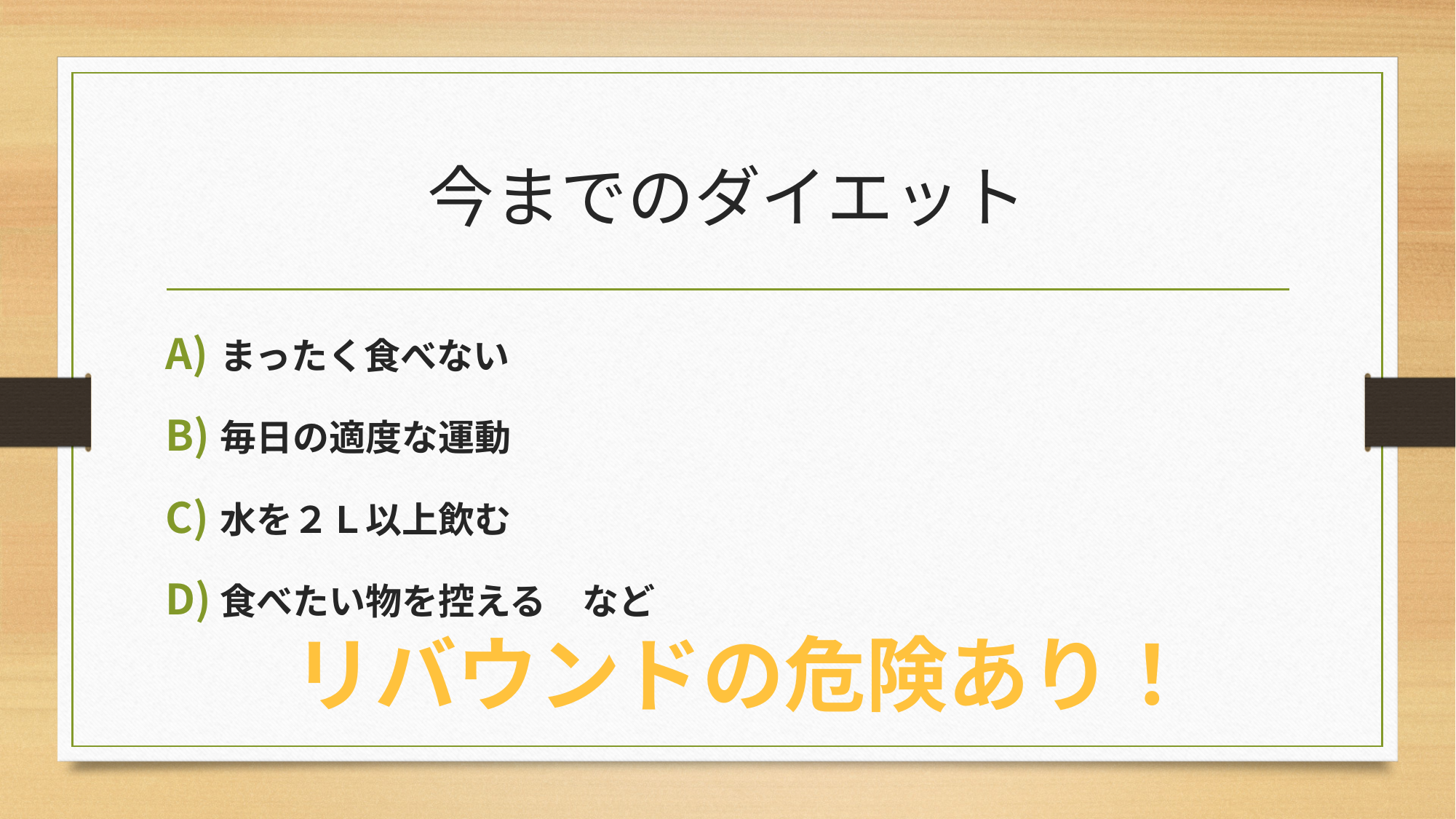

# 今までのダイエット
まったく食べない
毎日の適度な運動
水を２Ｌ以上飲む
食べたい物を控える　など
リバウンドの危険あり！